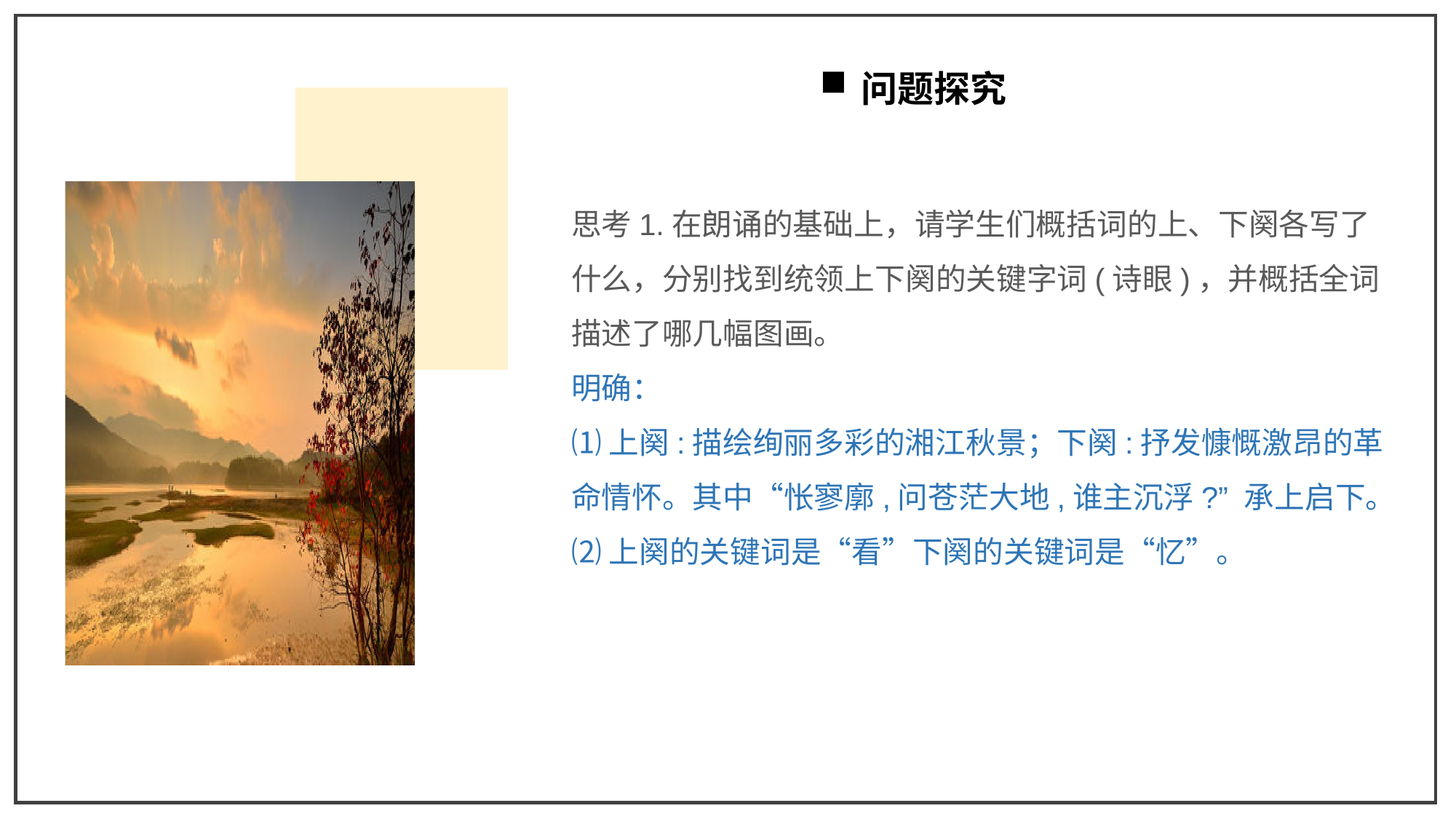

问题探究

思考1.在朗诵的基础上，请学生们概括词的上、下阕各写了什么，分别找到统领上下阕的关键字词(诗眼)，并概括全词描述了哪几幅图画。
明确：
⑴上阕:描绘绚丽多彩的湘江秋景；下阕:抒发慷慨激昂的革命情怀。其中“怅寥廓,问苍茫大地,谁主沉浮?” 承上启下。
⑵上阕的关键词是“看”下阕的关键词是“忆”。